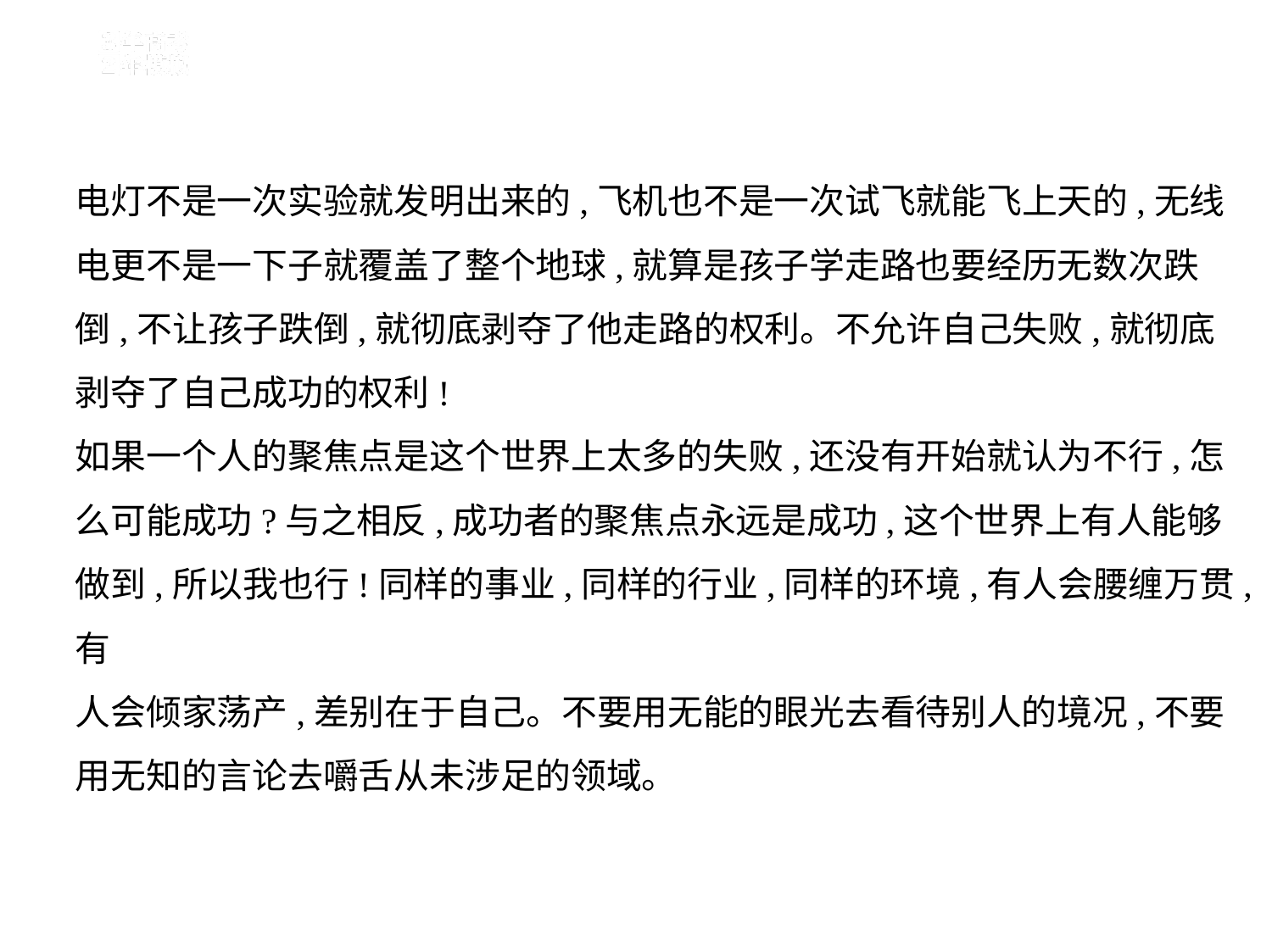

电灯不是一次实验就发明出来的,飞机也不是一次试飞就能飞上天的,无线
电更不是一下子就覆盖了整个地球,就算是孩子学走路也要经历无数次跌
倒,不让孩子跌倒,就彻底剥夺了他走路的权利。不允许自己失败,就彻底
剥夺了自己成功的权利!
如果一个人的聚焦点是这个世界上太多的失败,还没有开始就认为不行,怎
么可能成功?与之相反,成功者的聚焦点永远是成功,这个世界上有人能够
做到,所以我也行!同样的事业,同样的行业,同样的环境,有人会腰缠万贯,有
人会倾家荡产,差别在于自己。不要用无能的眼光去看待别人的境况,不要
用无知的言论去嚼舌从未涉足的领域。